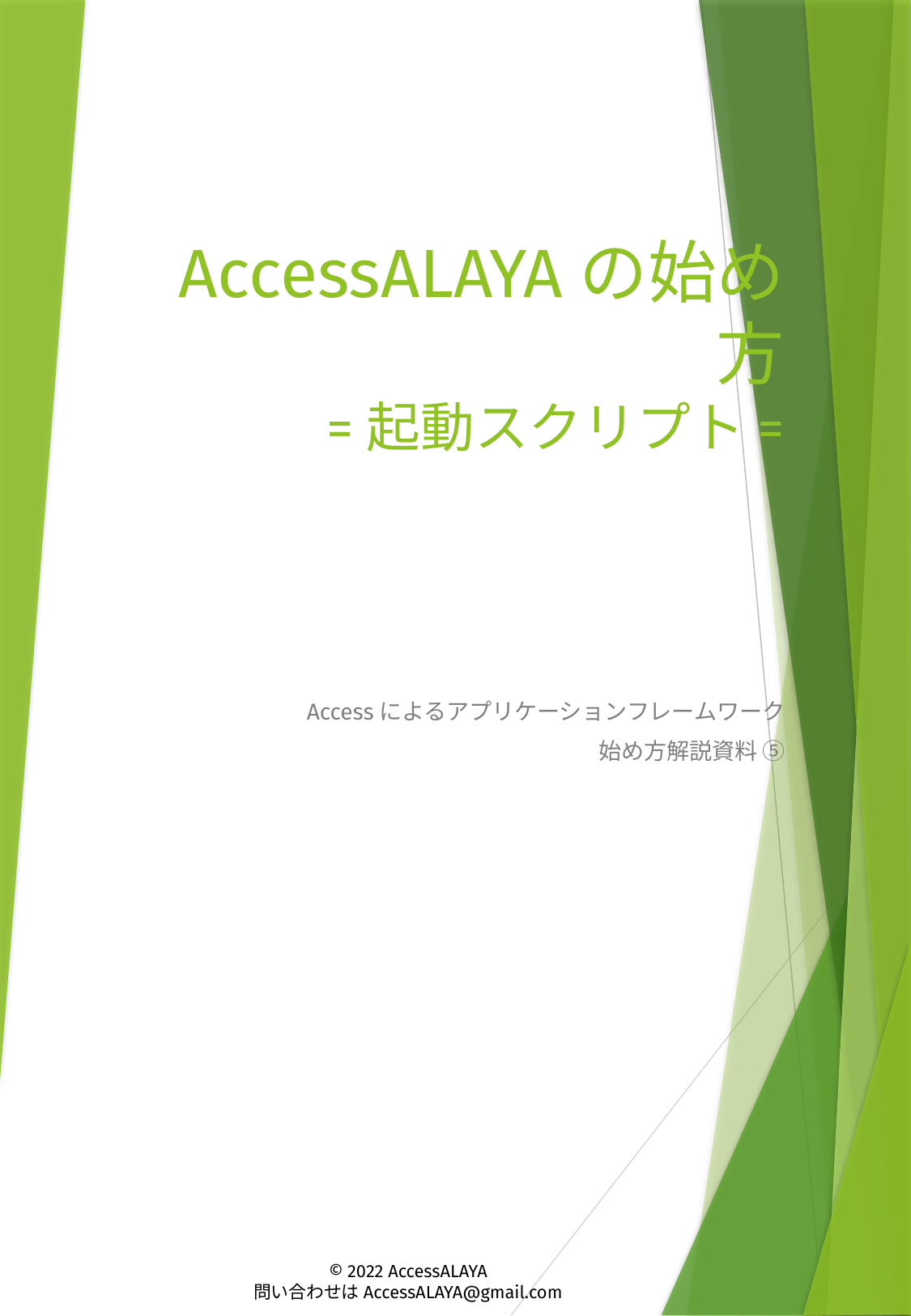

# AccessALAYAの始め方 =起動スクリプト=
Accessによるアプリケーションフレームワーク
始め方解説資料 ⑤
© 2022 AccessALAYA
問い合わせはAccessALAYA@gmail.com